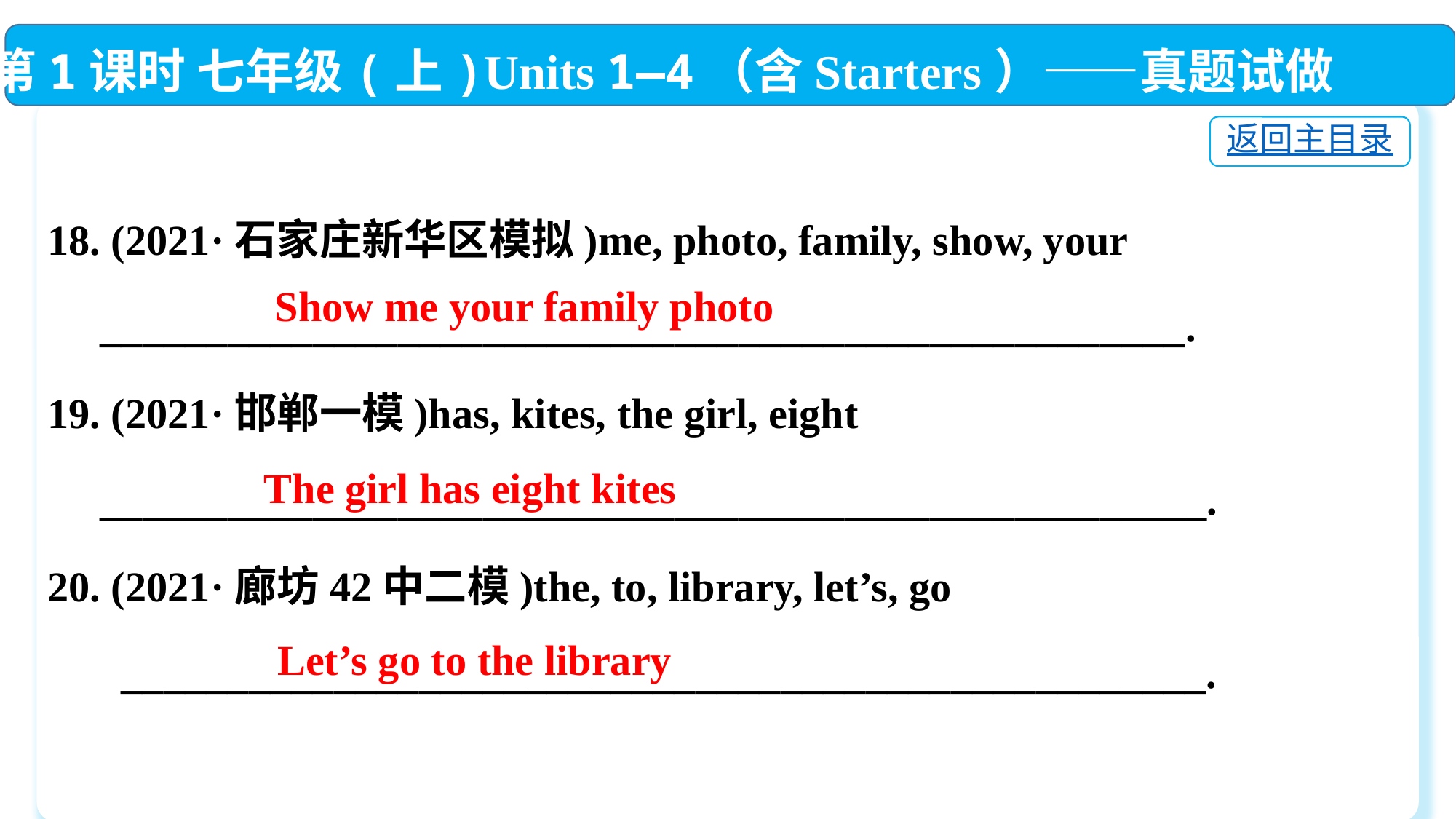

第1课时 七年级(上)Units 1—4（含Starters）——真题试做

返回主目录
18. (2021·石家庄新华区模拟)me, photo, family, show, your
     ___________________________________________________.
19. (2021·邯郸一模)has, kites, the girl, eight
     ____________________________________________________.
20. (2021·廊坊42中二模)the, to, library, let’s, go
       ___________________________________________________.
Show me your family photo
The girl has eight kites
Let’s go to the library